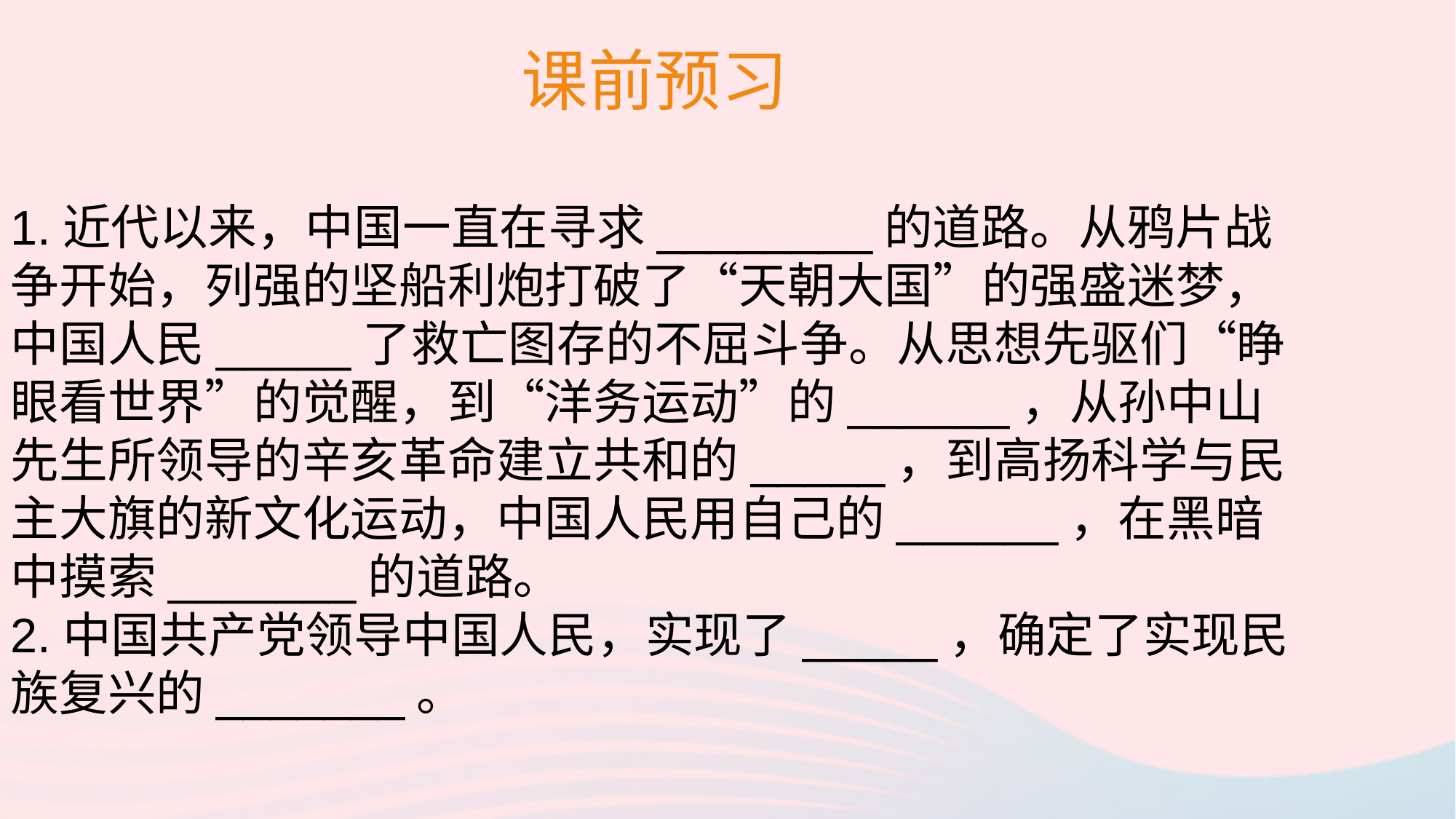

课前预习
1.近代以来，中国一直在寻求________的道路。从鸦片战争开始，列强的坚船利炮打破了“天朝大国”的强盛迷梦，中国人民_____了救亡图存的不屈斗争。从思想先驱们“睁眼看世界”的觉醒，到“洋务运动”的______，从孙中山先生所领导的辛亥革命建立共和的_____，到高扬科学与民主大旗的新文化运动，中国人民用自己的______，在黑暗中摸索_______的道路。
2.中国共产党领导中国人民，实现了_____，确定了实现民族复兴的_______。